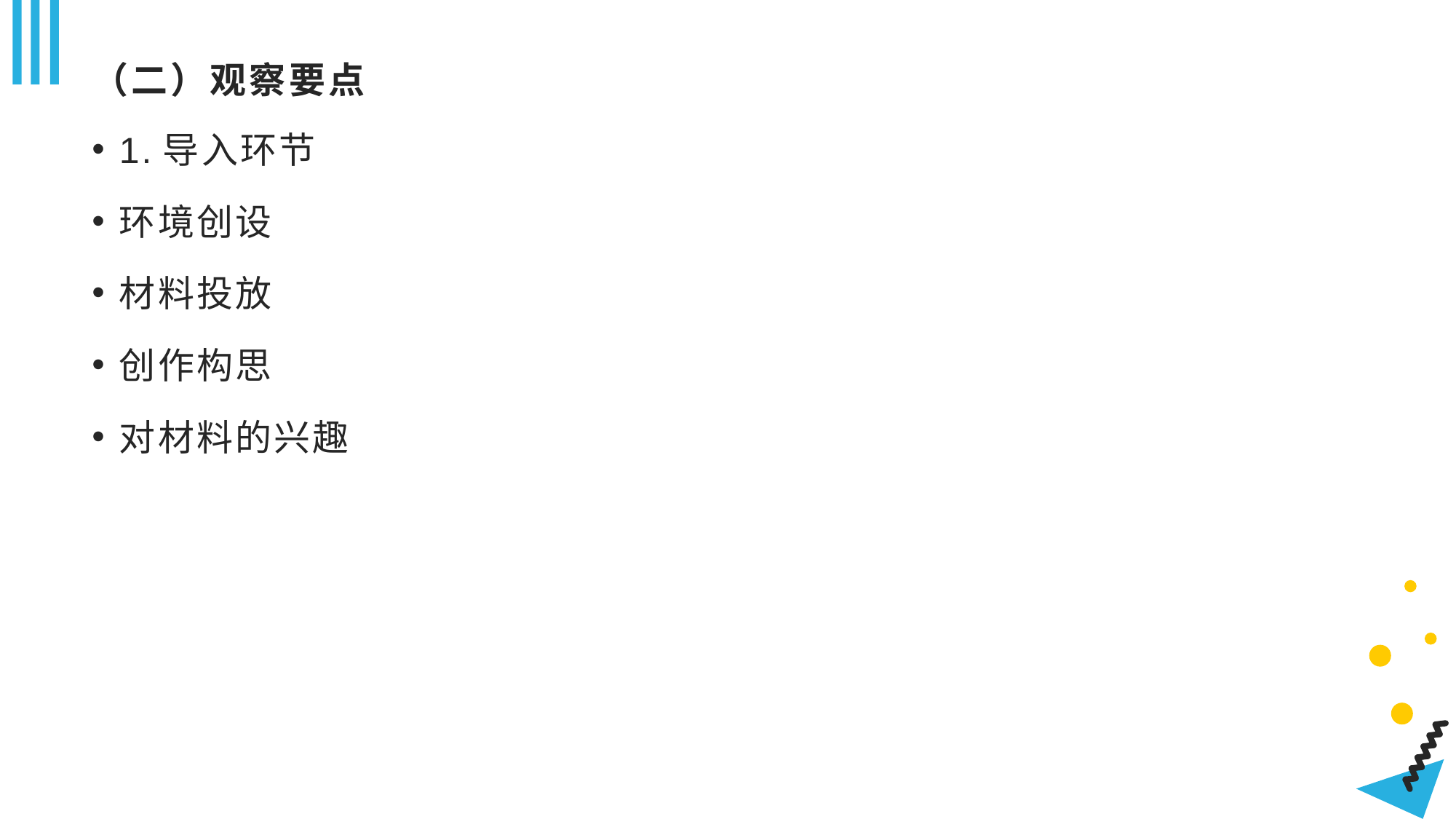

# （二）观察要点
1.导入环节
环境创设
材料投放
创作构思
对材料的兴趣